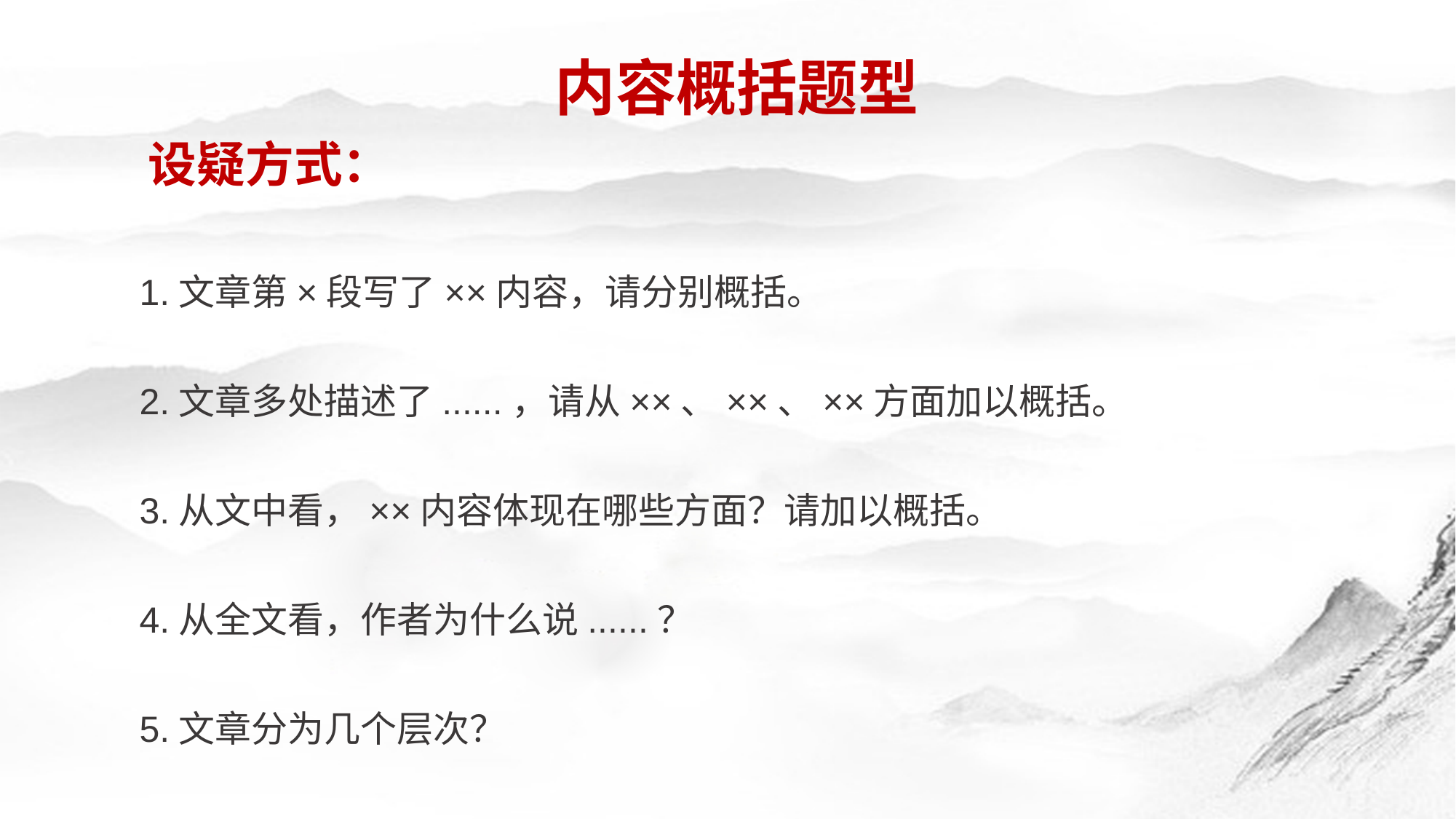

内容概括题型
 设疑方式：
1.文章第×段写了××内容，请分别概括。
2.文章多处描述了......，请从××、××、××方面加以概括。
3.从文中看，××内容体现在哪些方面？请加以概括。
4.从全文看，作者为什么说......？
5.文章分为几个层次？